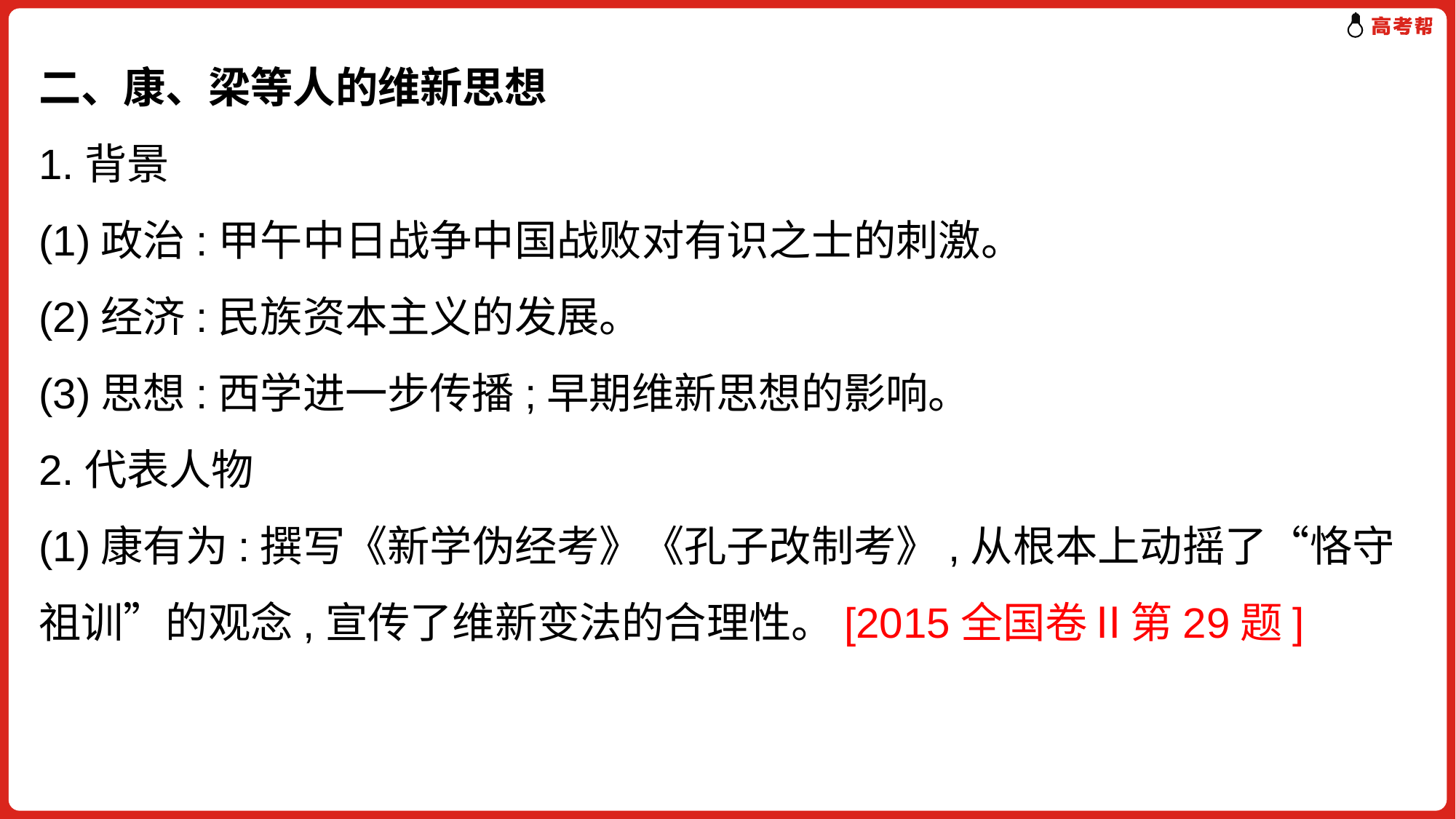

二、康、梁等人的维新思想
1.背景
(1)政治:甲午中日战争中国战败对有识之士的刺激。
(2)经济:民族资本主义的发展。
(3)思想:西学进一步传播;早期维新思想的影响。
2.代表人物
(1)康有为:撰写《新学伪经考》《孔子改制考》,从根本上动摇了“恪守祖训”的观念,宣传了维新变法的合理性。[2015全国卷Ⅱ第29题]